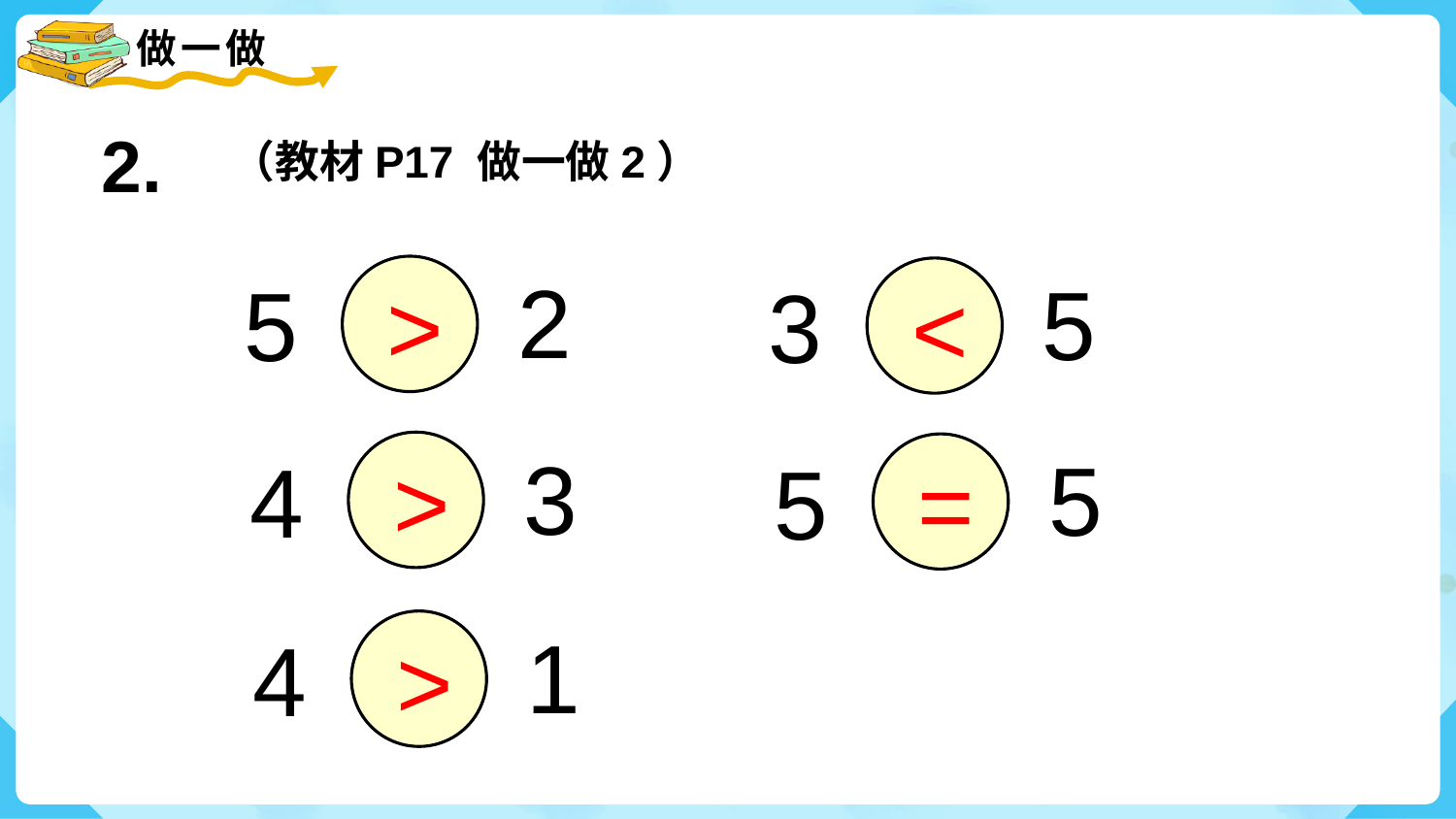

2.
（教材P17 做一做2）
2

5
5

3
>
<
3

4
5

5
>
=
1

4
>